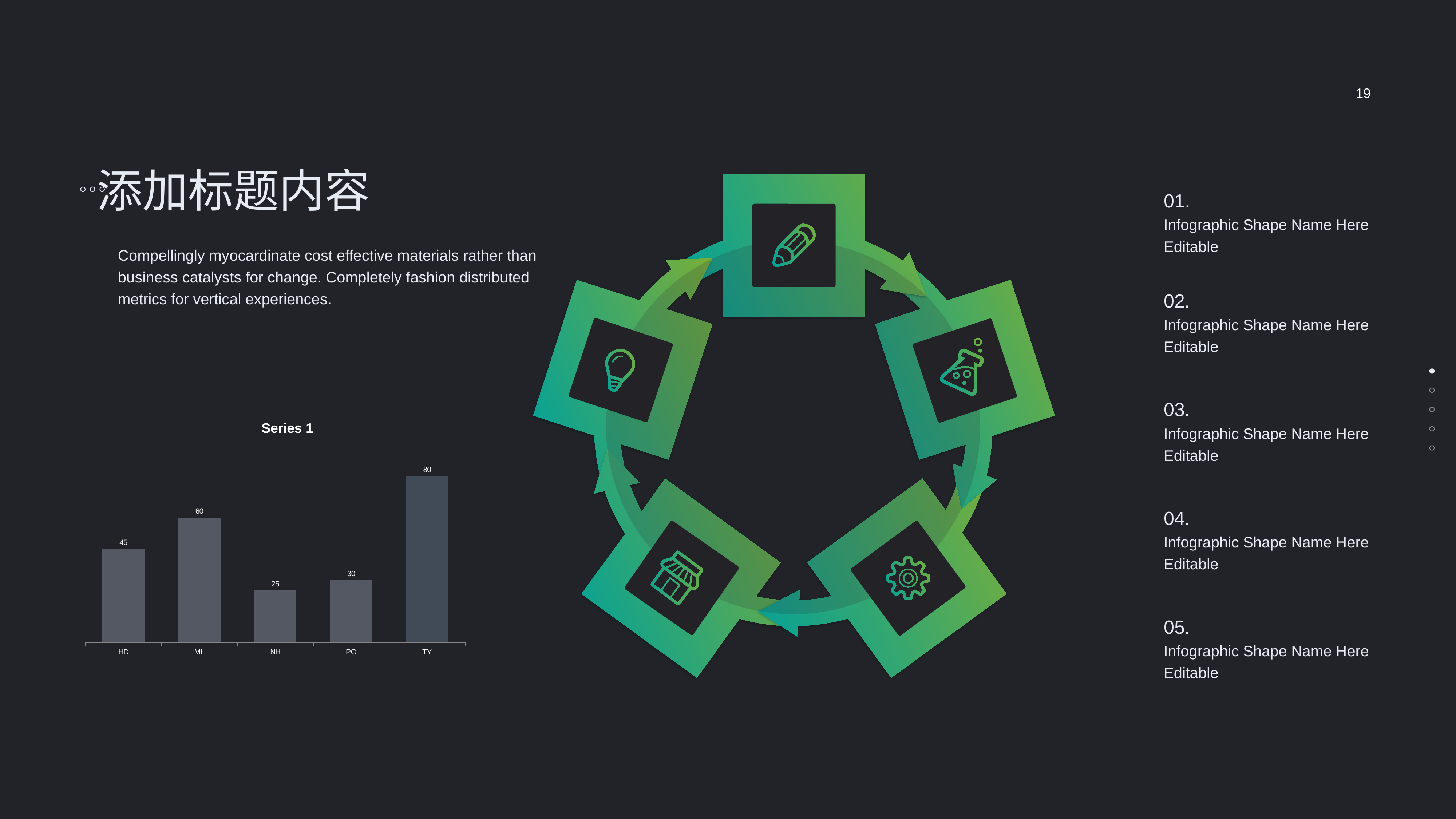

19
添加标题内容

01.
Infographic Shape Name Here
Editable

Compellingly myocardinate cost effective materials rather than
business catalysts for change. Completely fashion distributed
metrics for vertical experiences.

02.
Infographic Shape Name Here
Editable

03.
Infographic Shape Name Here
Editable

### Chart: Series 1

| Category |  |
|---|---|
| HD | 45.0 |
| ML | 60.0 |
| NH | 25.0 |
| PO | 30.0 |
| TY | 80.0 |

04.
Infographic Shape Name Here
Editable

05.
Infographic Shape Name Here
Editable